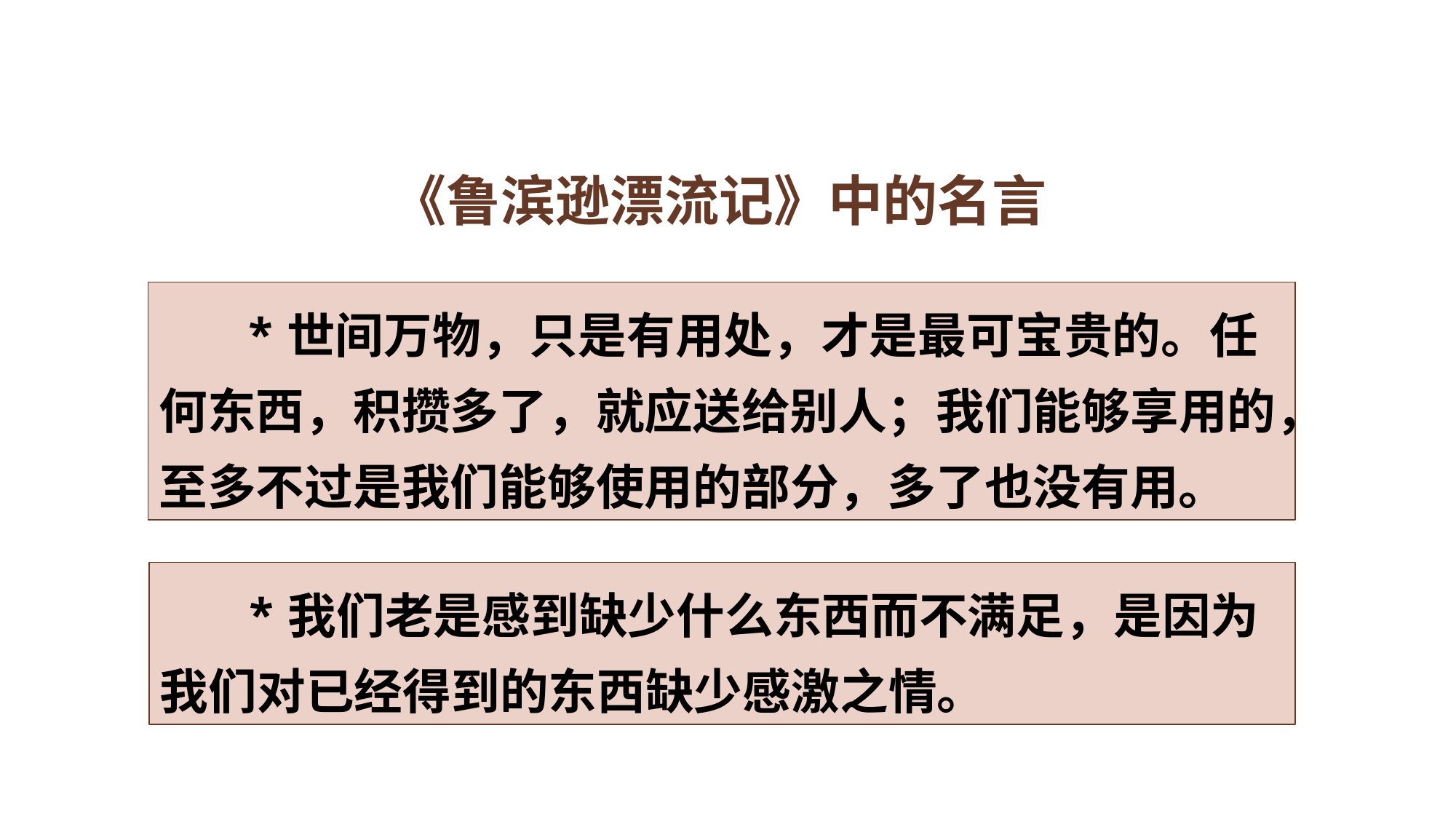

《鲁滨逊漂流记》中的名言
   *世间万物，只是有用处，才是最可宝贵的。任何东西，积攒多了，就应送给别人；我们能够享用的，至多不过是我们能够使用的部分，多了也没有用。
   *我们老是感到缺少什么东西而不满足，是因为我们对已经得到的东西缺少感激之情。